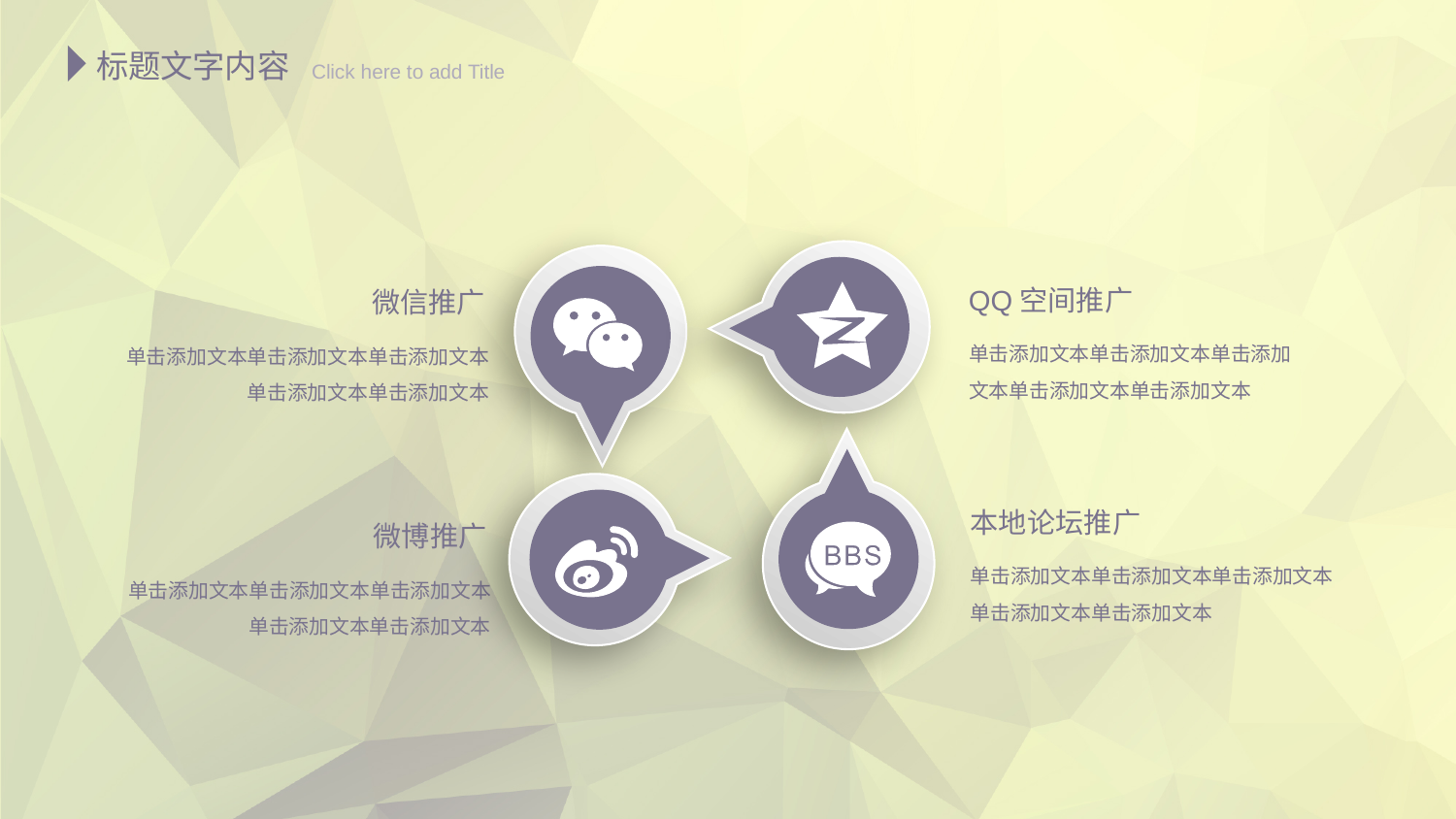

标题文字内容
  Click here to add Title

QQ空间推广
微信推广
单击添加文本单击添加文本单击添加文本单击添加文本单击添加文本

单击添加文本单击添加文本单击添加文本单击添加文本单击添加文本

本地论坛推广
微博推广
单击添加文本单击添加文本单击添加文本单击添加文本单击添加文本

单击添加文本单击添加文本单击添加文本单击添加文本单击添加文本